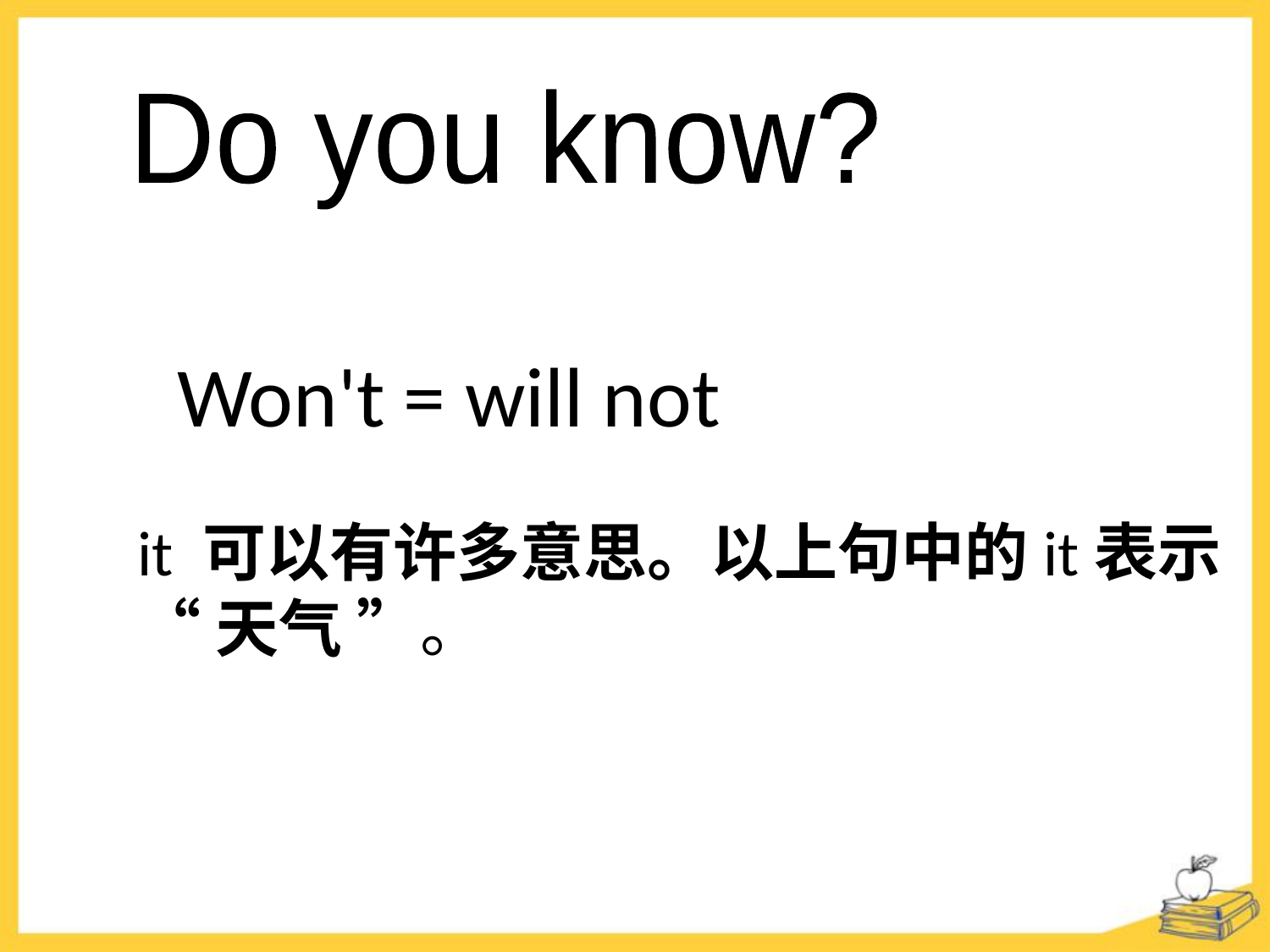

Do you know?
Won't = will not
it 可以有许多意思。以上句中的it表示 “ 天气 ”。